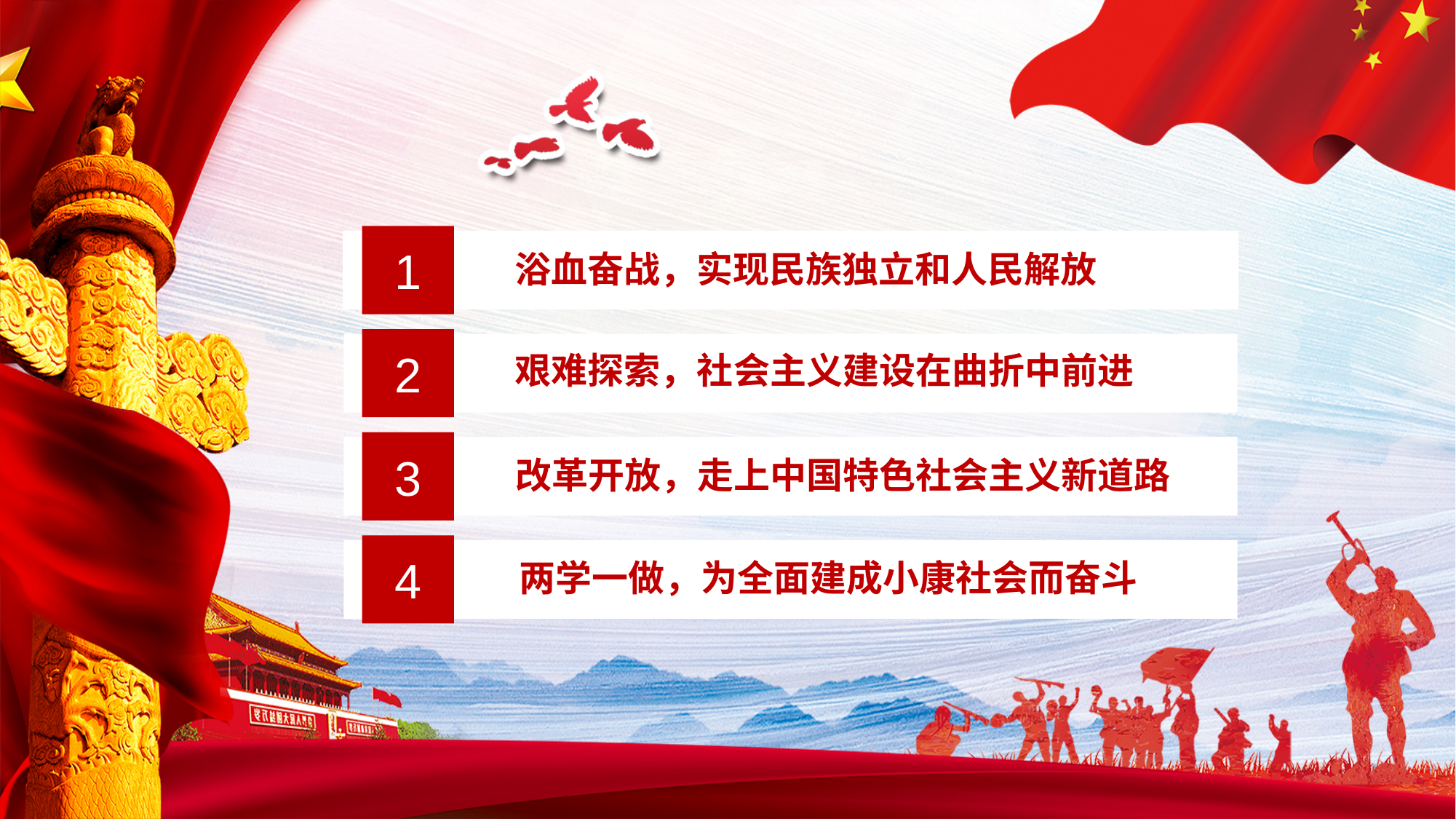

1

浴血奋战，实现民族独立和人民解放
2

艰难探索，社会主义建设在曲折中前进
3

改革开放，走上中国特色社会主义新道路
4

两学一做，为全面建成小康社会而奋斗